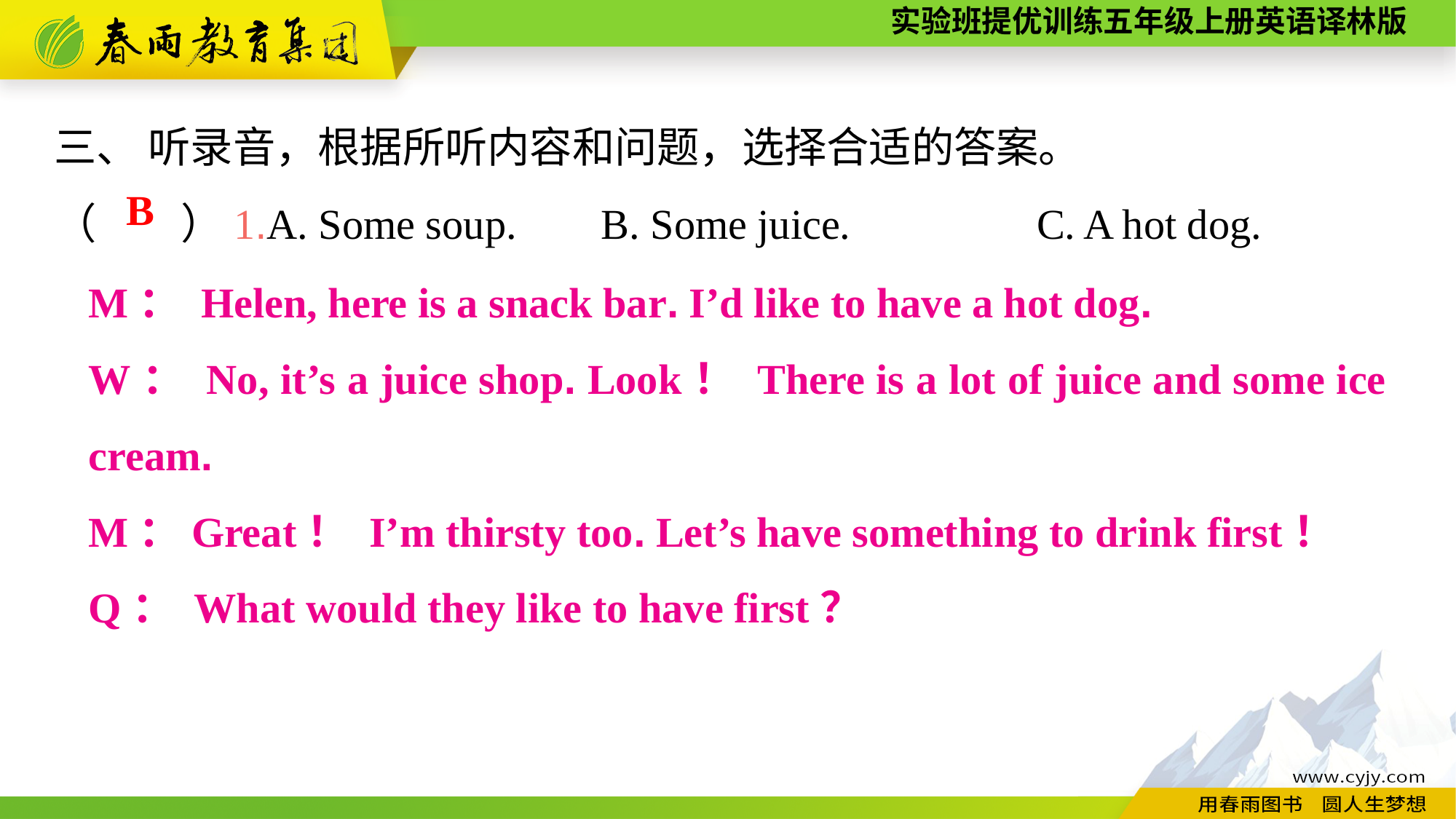

三、 听录音，根据所听内容和问题，选择合适的答案。
（　　）1.A. Some soup.        B. Some juice.		C. A hot dog.
B
M： Helen, here is a snack bar. I’d like to have a hot dog.
W： No, it’s a juice shop. Look！ There is a lot of juice and some ice cream.
M：Great！ I’m thirsty too. Let’s have something to drink first！
Q： What would they like to have first？